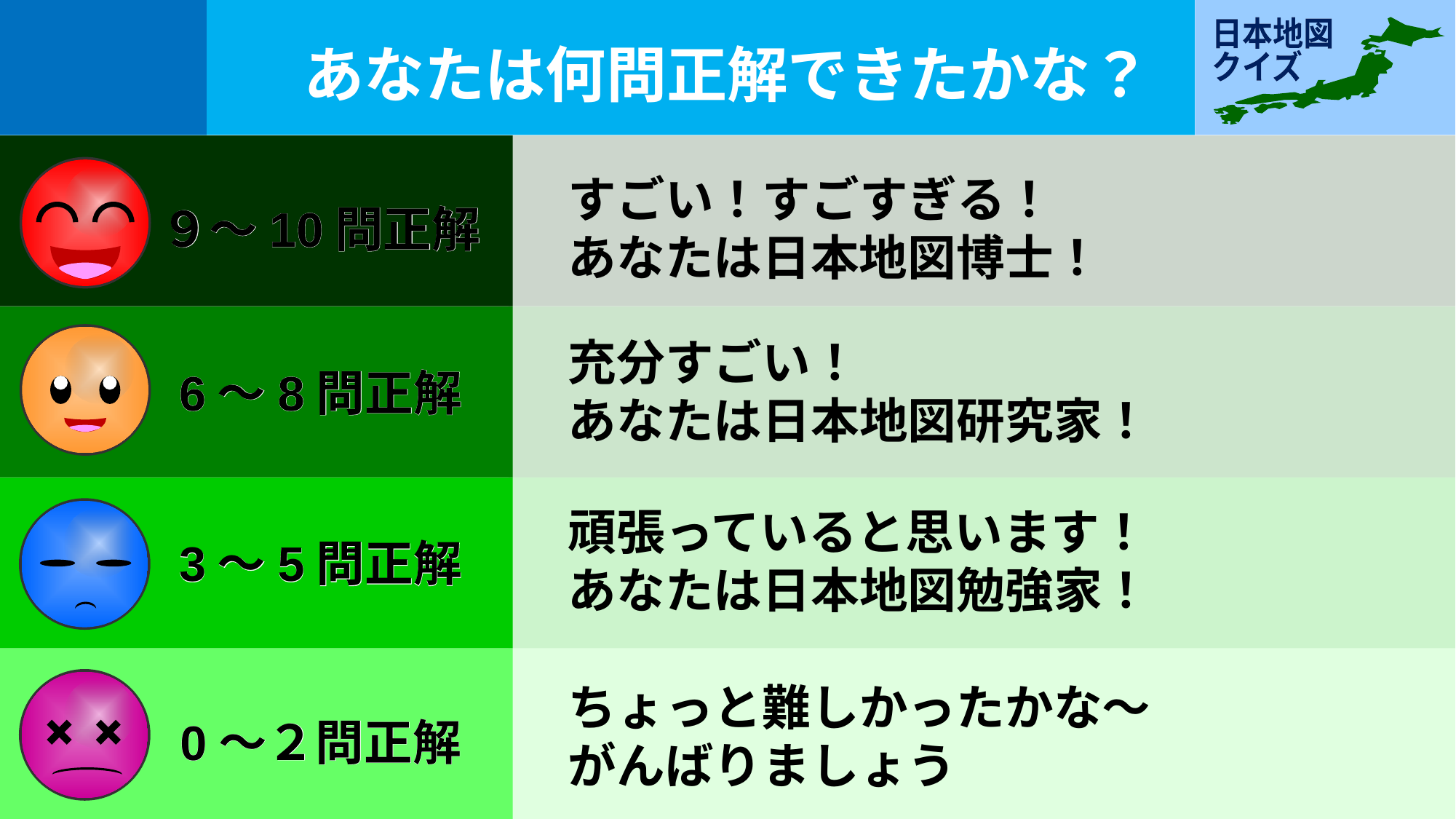

あなたは何問正解できたかな？

すごい！すごすぎる！
あなたは日本地図博士！
９～10問正解
９～10問正解

充分すごい！
あなたは日本地図研究家！
6～8問正解
6～8問正解
頑張っていると思います！
あなたは日本地図勉強家！

3～5問正解
3～5問正解

ちょっと難しかったかな～
がんばりましょう
0～２問正解
0～２問正解